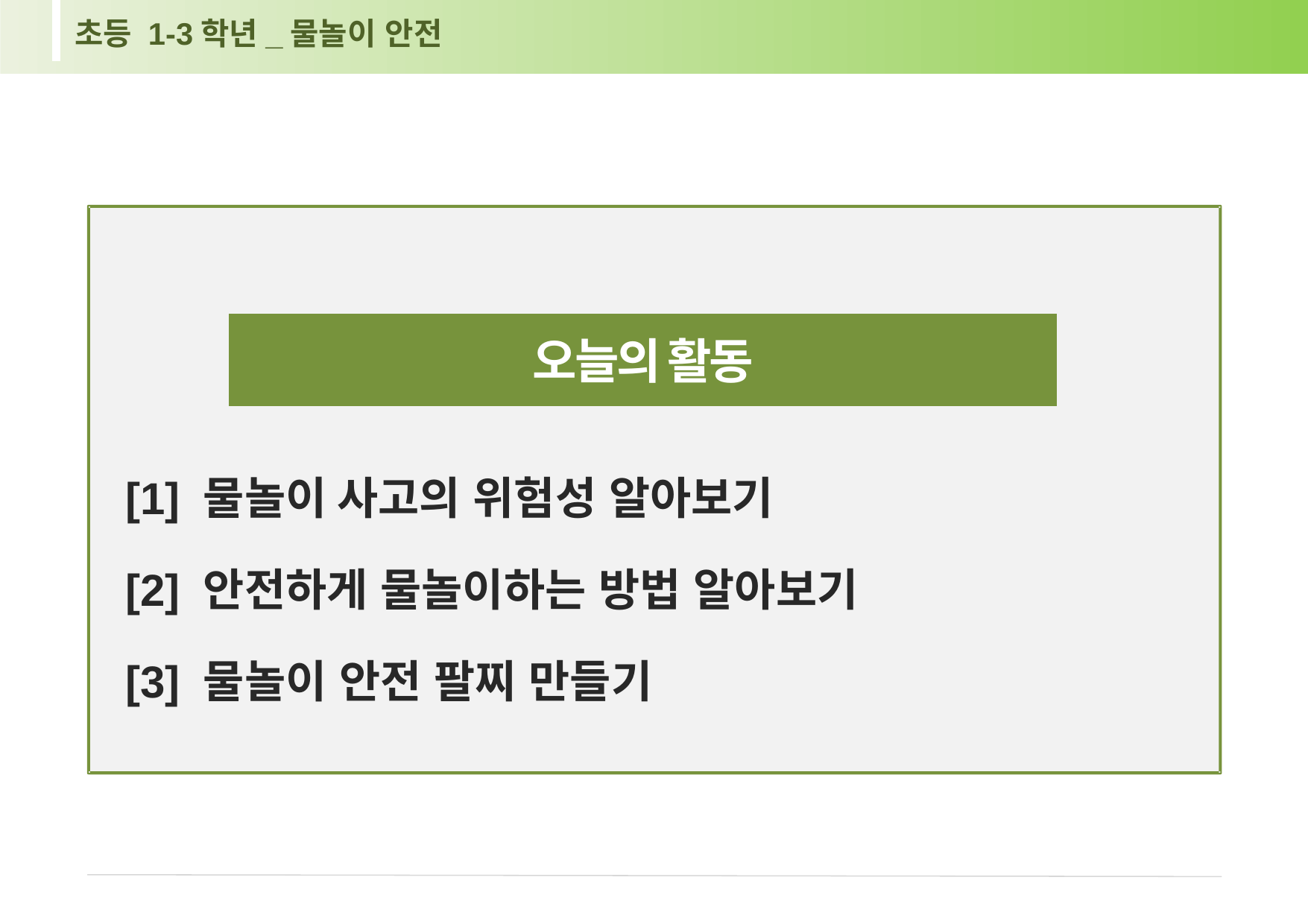

초등 1-3학년_물놀이 안전

오늘의 활동
[1] 물놀이 사고의 위험성 알아보기
[2] 안전하게 물놀이하는 방법 알아보기
[3] 물놀이 안전 팔찌 만들기